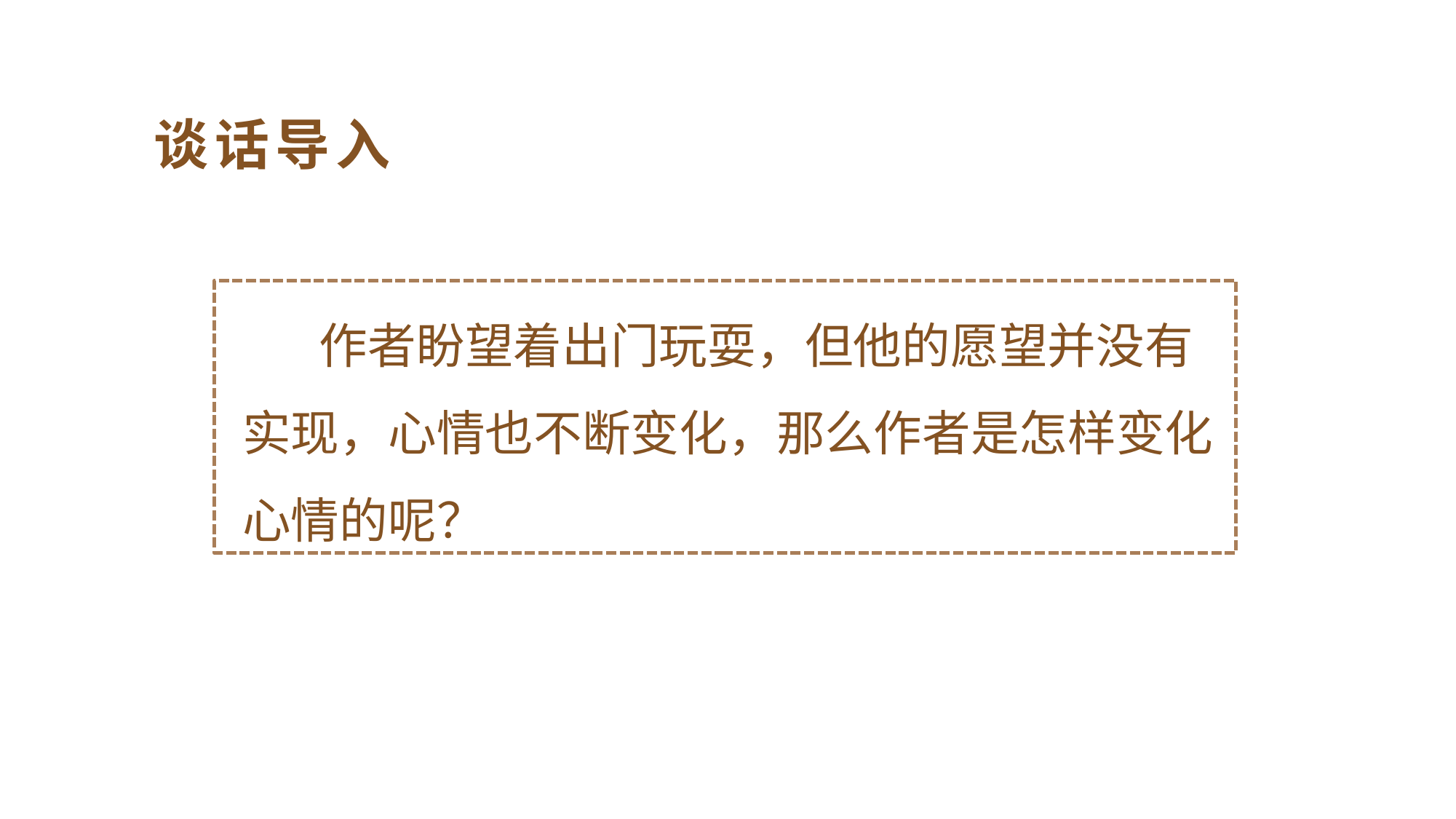

谈话导入
      作者盼望着出门玩耍，但他的愿望并没有实现，心情也不断变化，那么作者是怎样变化心情的呢？